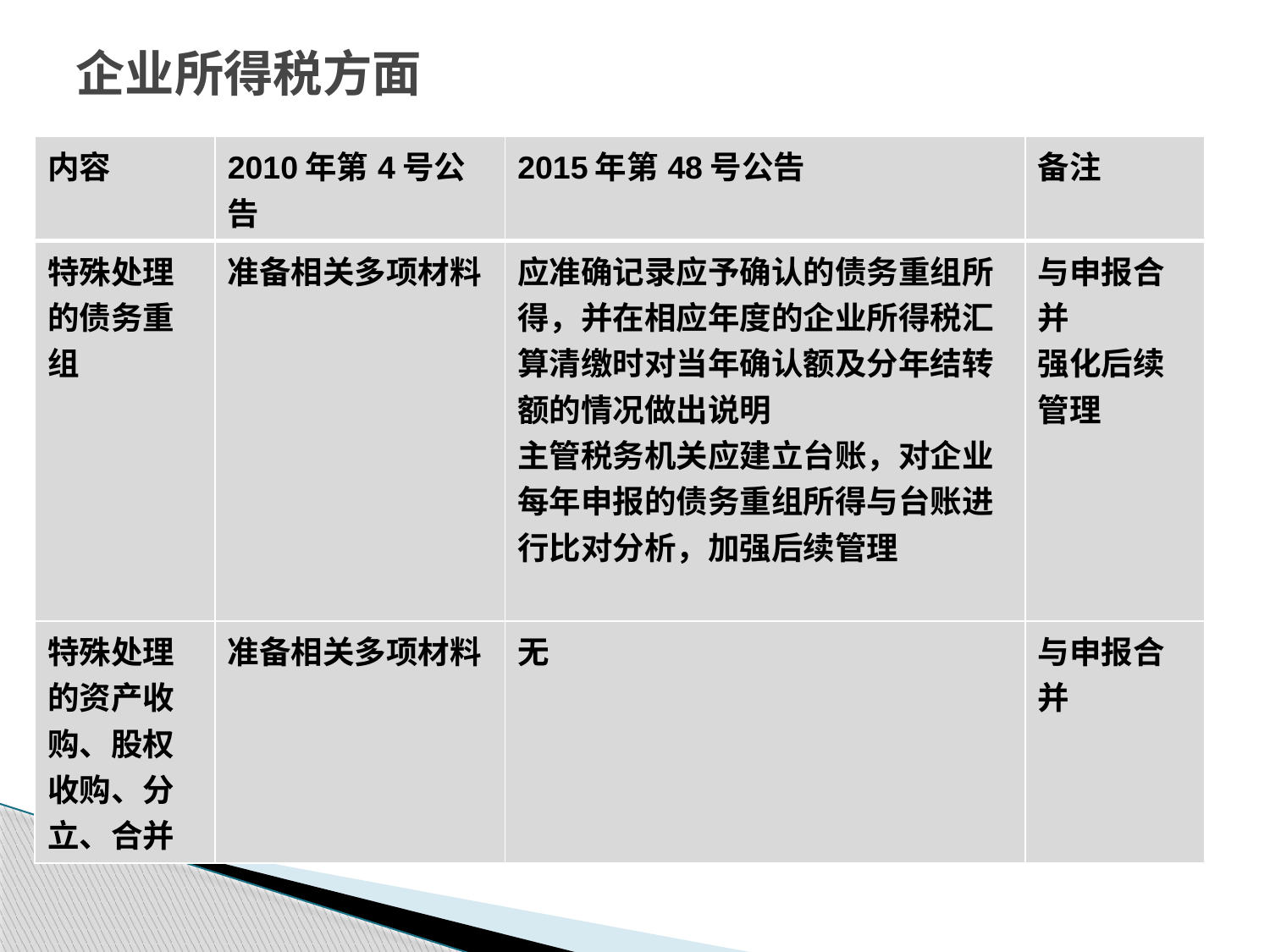

# 企业所得税方面

| 内容 | 2010年第4号公告 | 2015年第48号公告 | 备注 |
| --- | --- | --- | --- |
| 特殊处理的债务重组 | 准备相关多项材料 | 应准确记录应予确认的债务重组所得，并在相应年度的企业所得税汇算清缴时对当年确认额及分年结转额的情况做出说明 主管税务机关应建立台账，对企业每年申报的债务重组所得与台账进行比对分析，加强后续管理 | 与申报合并 强化后续管理 |
| 特殊处理的资产收购、股权收购、分立、合并 | 准备相关多项材料 | 无 | 与申报合并 |